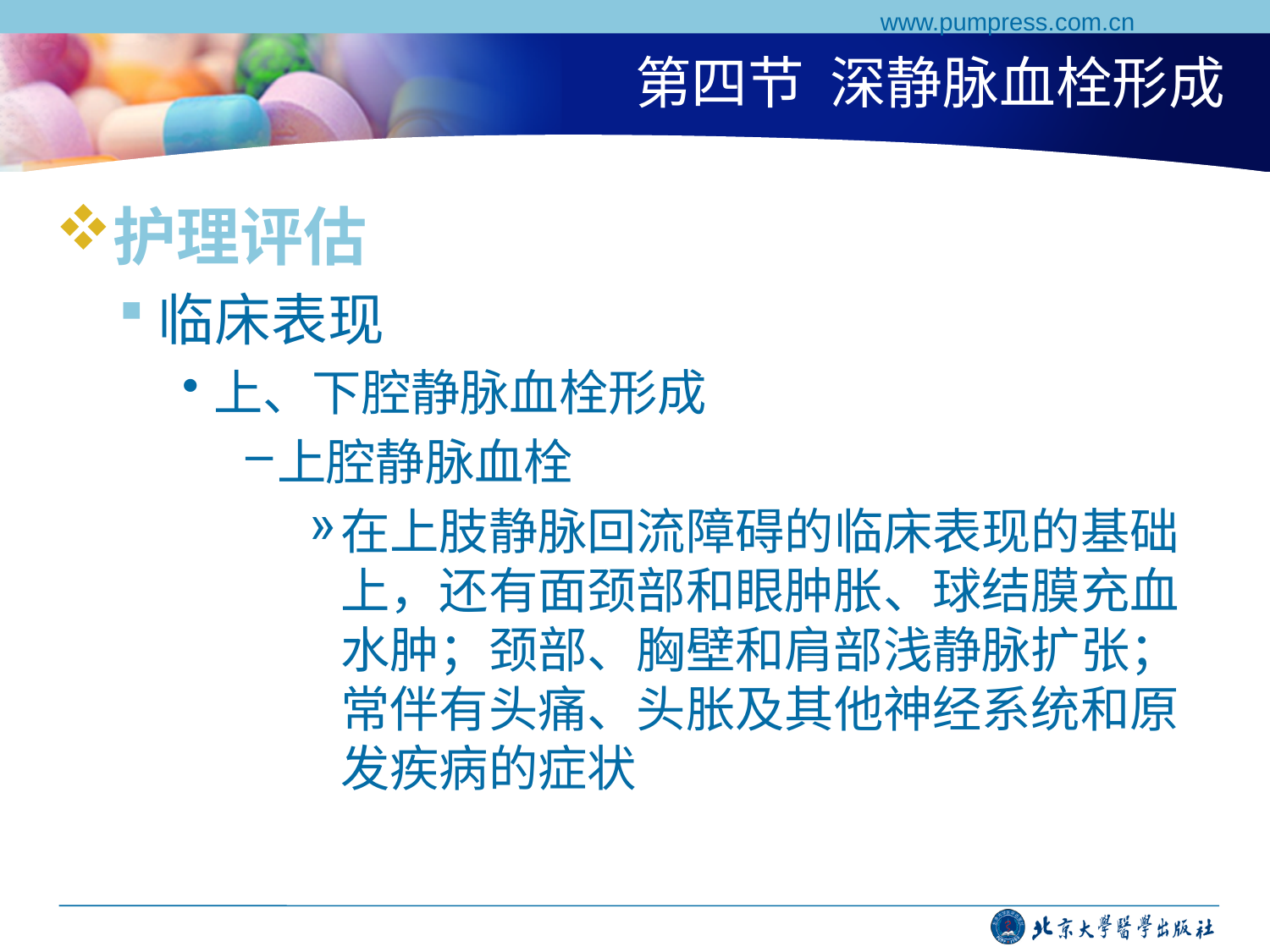

www.pumpress.com.cn
# 第四节  深静脉血栓形成
护理评估
临床表现
上、下腔静脉血栓形成
上腔静脉血栓
在上肢静脉回流障碍的临床表现的基础上，还有面颈部和眼肿胀、球结膜充血水肿；颈部、胸壁和肩部浅静脉扩张；常伴有头痛、头胀及其他神经系统和原发疾病的症状